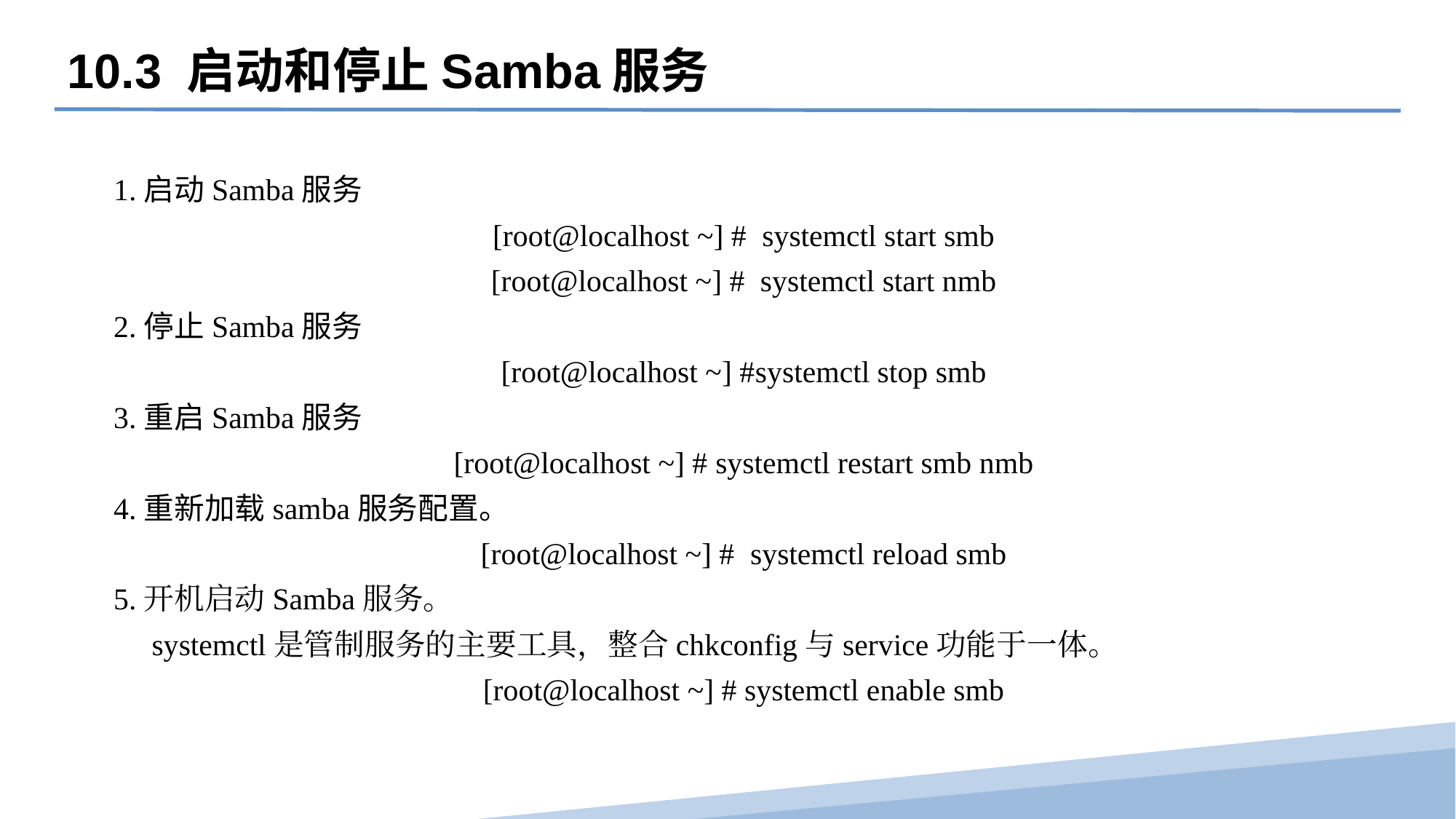

10.3 启动和停止Samba服务
1.启动Samba服务
[root@localhost ~] #  systemctl start smb
[root@localhost ~] #  systemctl start nmb
2.停止Samba服务
[root@localhost ~] #systemctl stop smb
3.重启Samba服务
[root@localhost ~] # systemctl restart smb nmb
4.重新加载samba服务配置。
[root@localhost ~] #  systemctl reload smb
5.开机启动Samba服务。
     systemctl是管制服务的主要工具，整合chkconfig与service功能于一体。
[root@localhost ~] # systemctl enable smb